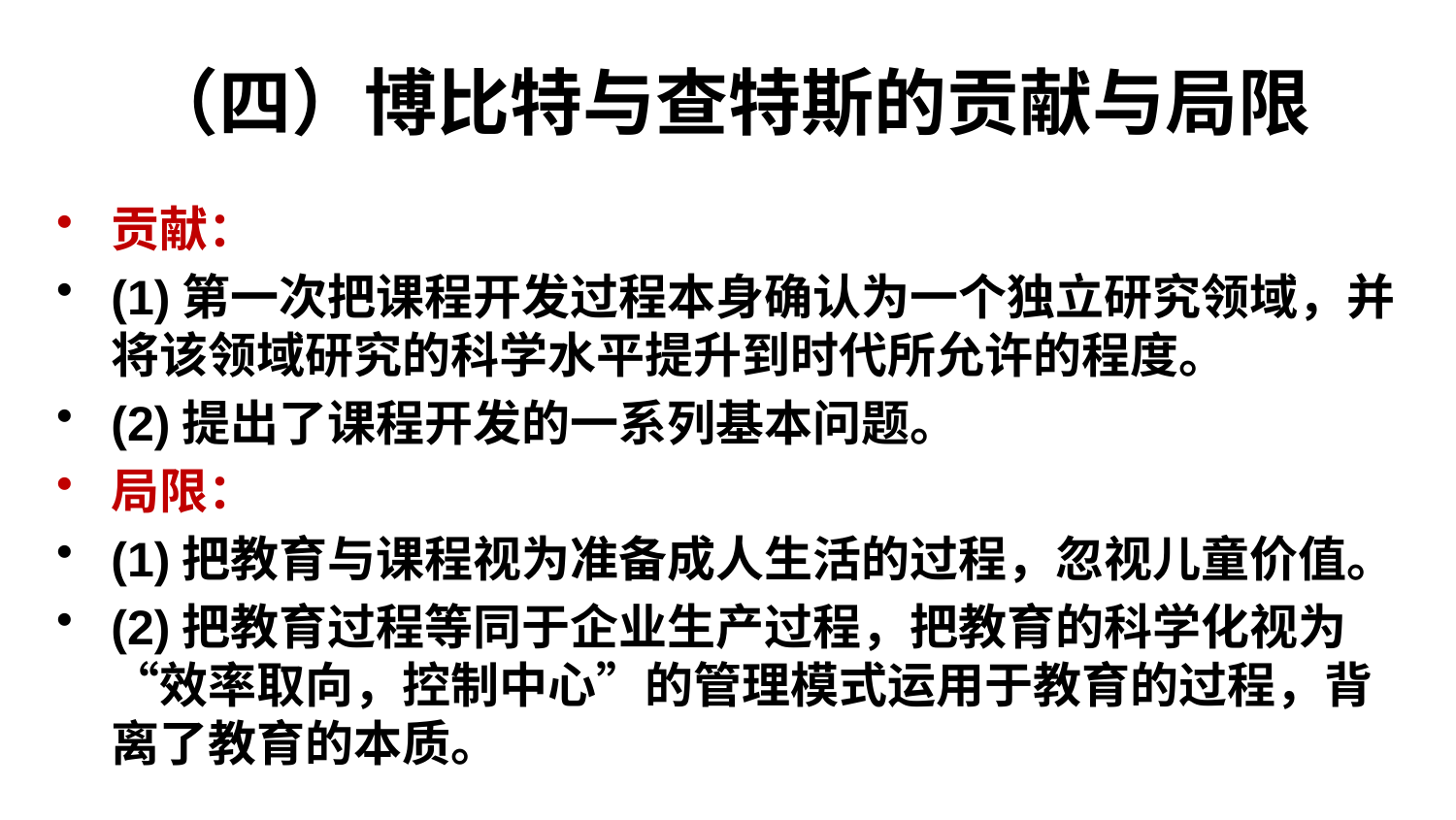

# （四）博比特与查特斯的贡献与局限
贡献：
(1)第一次把课程开发过程本身确认为一个独立研究领域，并将该领域研究的科学水平提升到时代所允许的程度。
(2)提出了课程开发的一系列基本问题。
局限：
(1)把教育与课程视为准备成人生活的过程，忽视儿童价值。
(2)把教育过程等同于企业生产过程，把教育的科学化视为“效率取向，控制中心”的管理模式运用于教育的过程，背离了教育的本质。